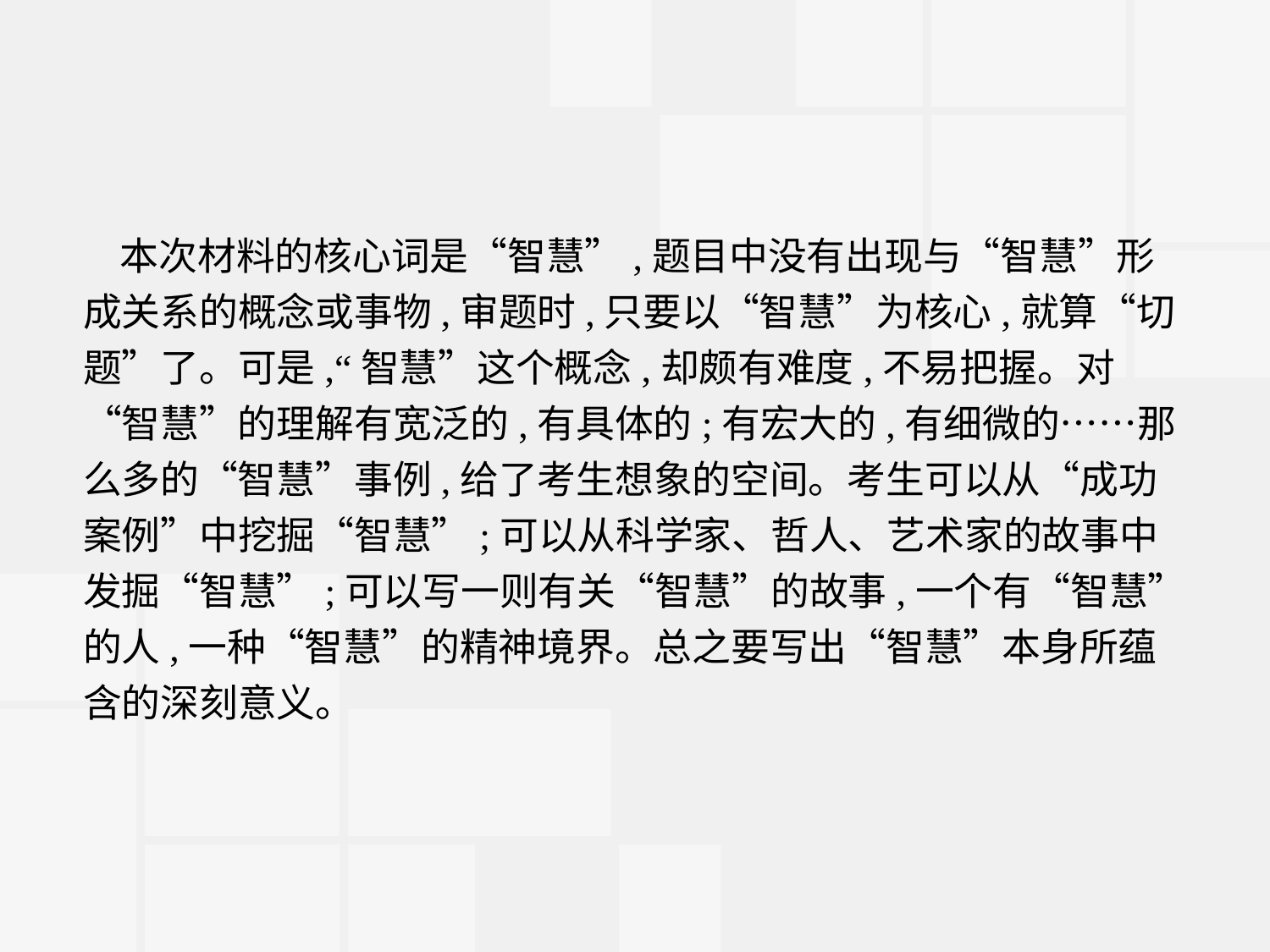

本次材料的核心词是“智慧”,题目中没有出现与“智慧”形成关系的概念或事物,审题时,只要以“智慧”为核心,就算“切题”了。可是,“智慧”这个概念,却颇有难度,不易把握。对“智慧”的理解有宽泛的,有具体的;有宏大的,有细微的……那么多的“智慧”事例,给了考生想象的空间。考生可以从“成功案例”中挖掘“智慧”;可以从科学家、哲人、艺术家的故事中发掘“智慧”;可以写一则有关“智慧”的故事,一个有“智慧”的人,一种“智慧”的精神境界。总之要写出“智慧”本身所蕴含的深刻意义。